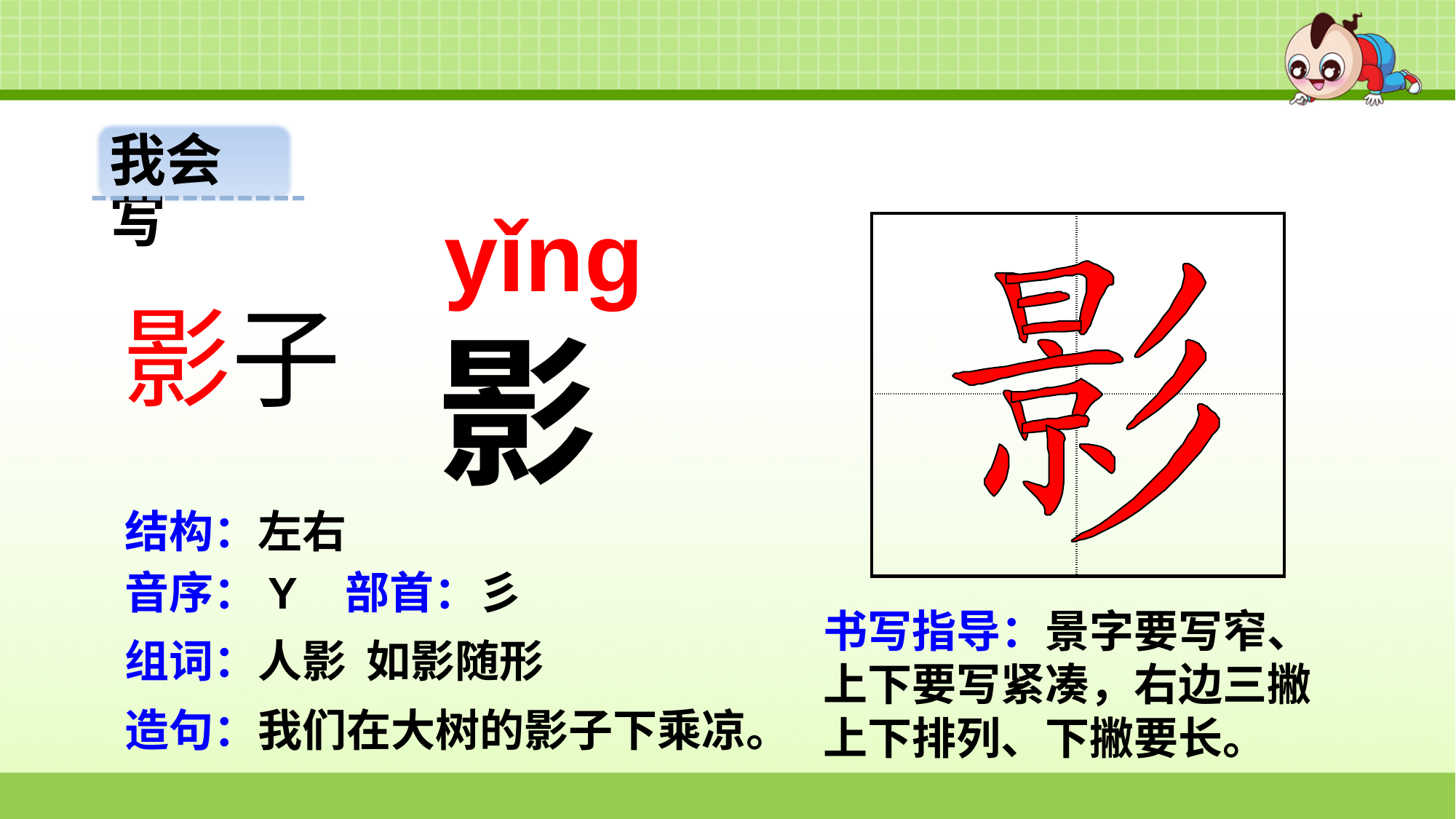

我会写

yǐng
|  |  |
| --- | --- |
|  |  |

影子

影

结构：左右
音序：Y   部首：彡
书写指导：景字要写窄、上下要写紧凑，右边三撇上下排列、下撇要长。
组词：人影  如影随形
造句：我们在大树的影子下乘凉。